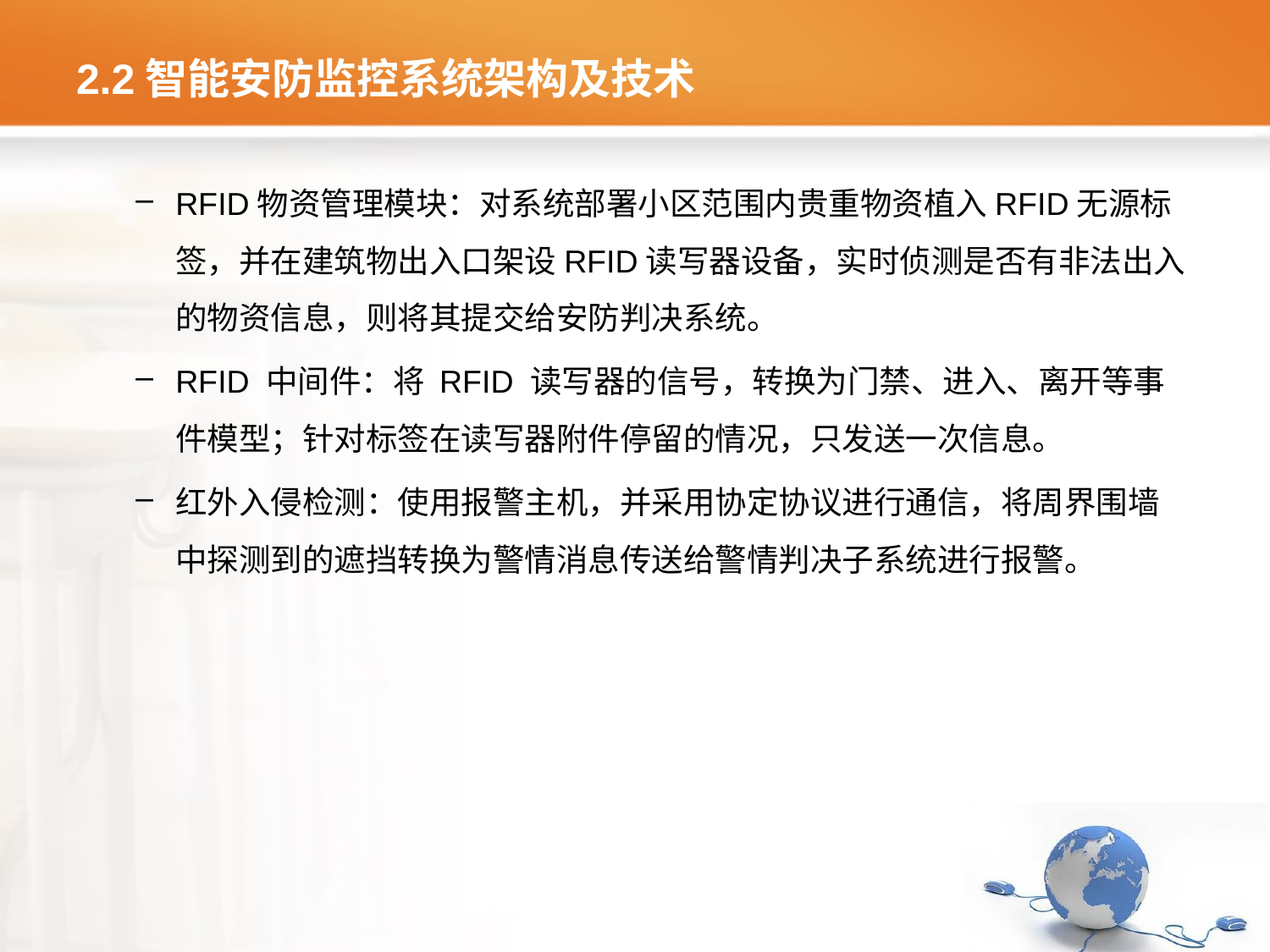

# 2.2智能安防监控系统架构及技术
RFID物资管理模块：对系统部署小区范围内贵重物资植入RFID无源标签，并在建筑物出入口架设RFID读写器设备，实时侦测是否有非法出入的物资信息，则将其提交给安防判决系统。
RFID 中间件：将 RFID 读写器的信号，转换为门禁、进入、离开等事件模型；针对标签在读写器附件停留的情况，只发送一次信息。
红外入侵检测：使用报警主机，并采用协定协议进行通信，将周界围墙中探测到的遮挡转换为警情消息传送给警情判决子系统进行报警。